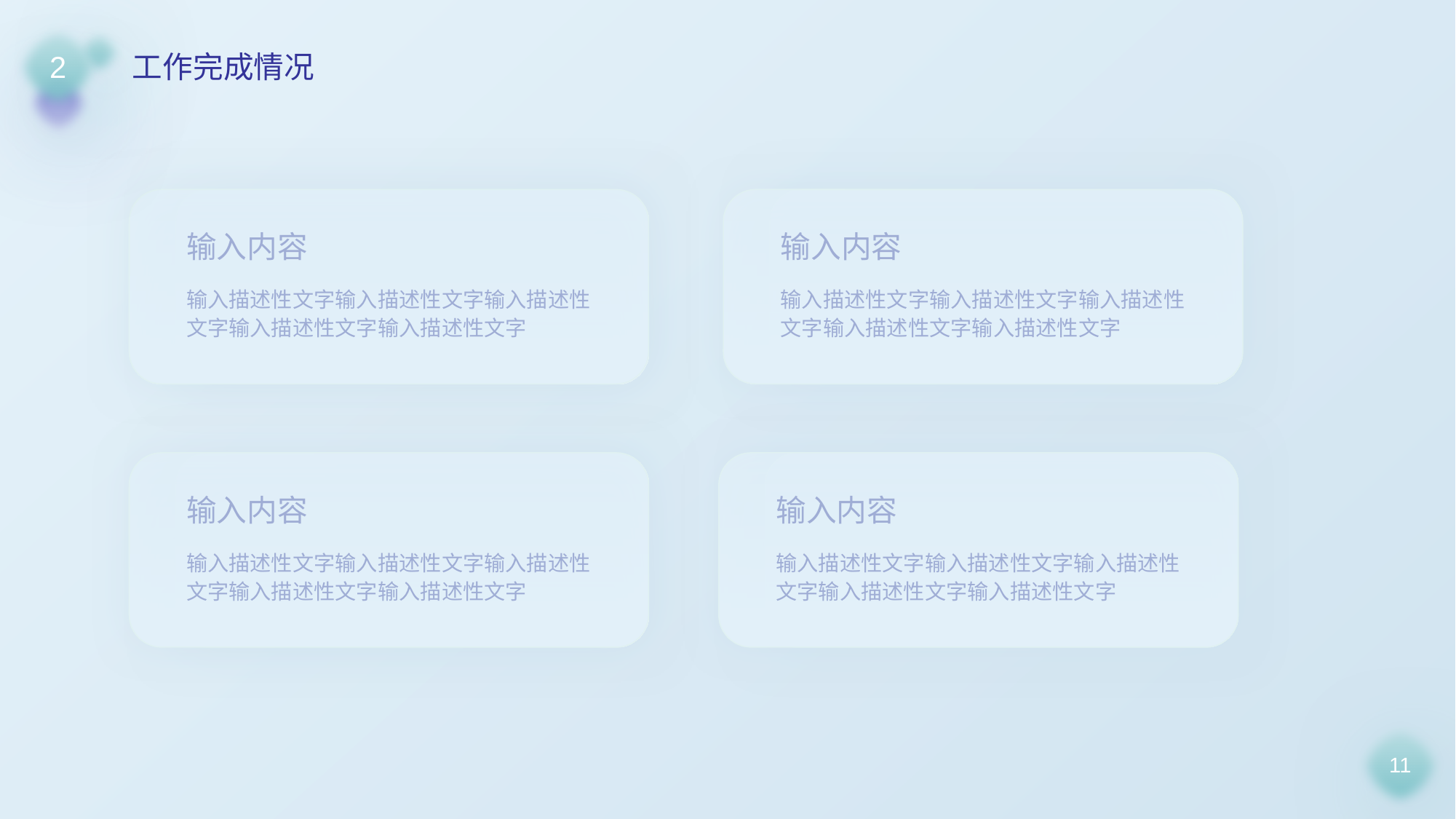

2

工作完成情况

输入内容
输入描述性文字输入描述性文字输入描述性文字输入描述性文字输入描述性文字

输入内容
输入描述性文字输入描述性文字输入描述性文字输入描述性文字输入描述性文字

输入内容
输入描述性文字输入描述性文字输入描述性文字输入描述性文字输入描述性文字

输入内容
输入描述性文字输入描述性文字输入描述性文字输入描述性文字输入描述性文字

11